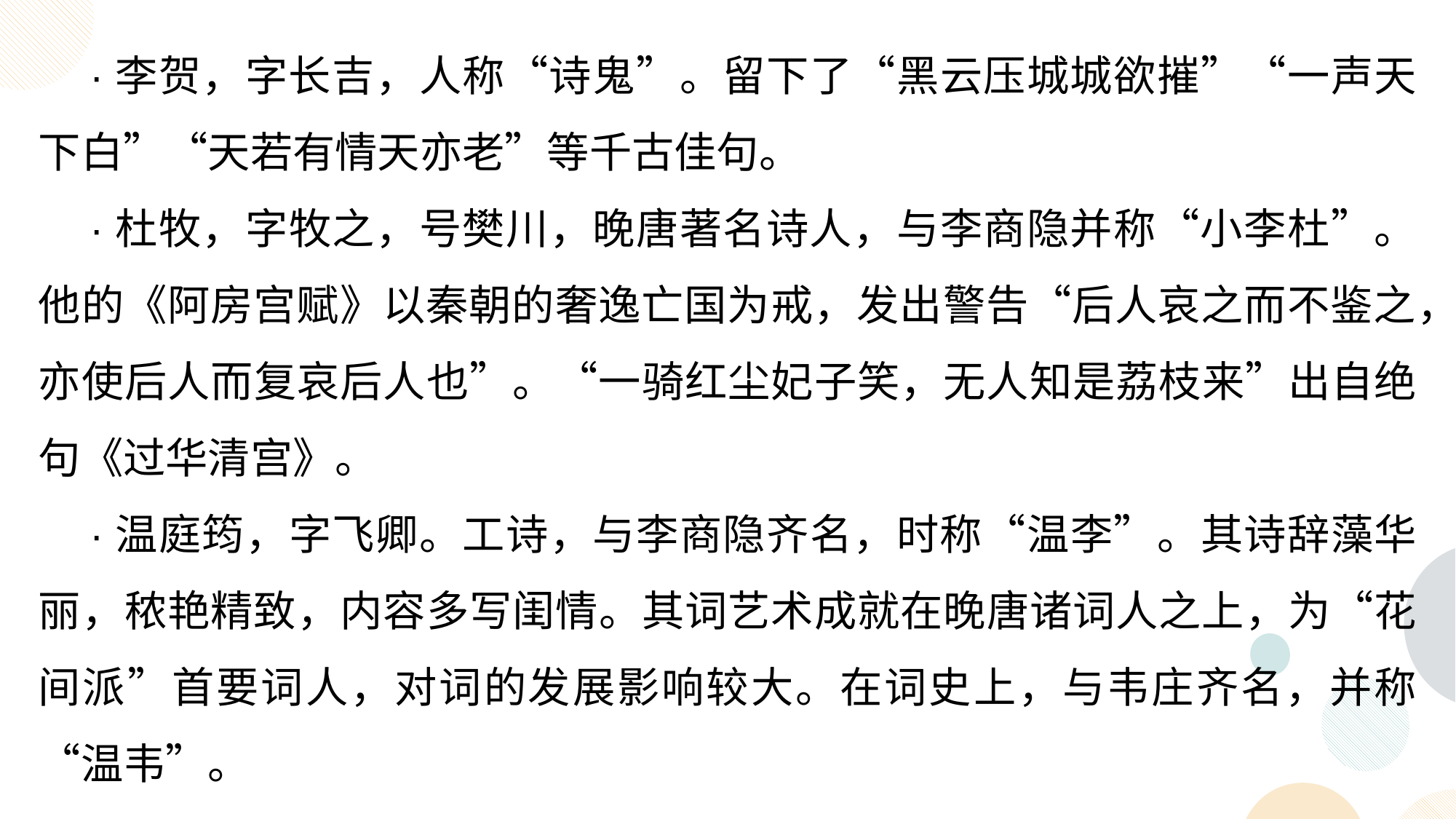

·李贺，字长吉，人称“诗鬼”。留下了“黑云压城城欲摧”“一声天下白”“天若有情天亦老”等千古佳句。
    ·杜牧，字牧之，号樊川，晚唐著名诗人，与李商隐并称“小李杜”。他的《阿房宫赋》以秦朝的奢逸亡国为戒，发出警告“后人哀之而不鉴之，亦使后人而复哀后人也”。“一骑红尘妃子笑，无人知是荔枝来”出自绝句《过华清宫》。
    ·温庭筠，字飞卿。工诗，与李商隐齐名，时称“温李”。其诗辞藻华丽，秾艳精致，内容多写闺情。其词艺术成就在晚唐诸词人之上，为“花间派”首要词人，对词的发展影响较大。在词史上，与韦庄齐名，并称“温韦”。